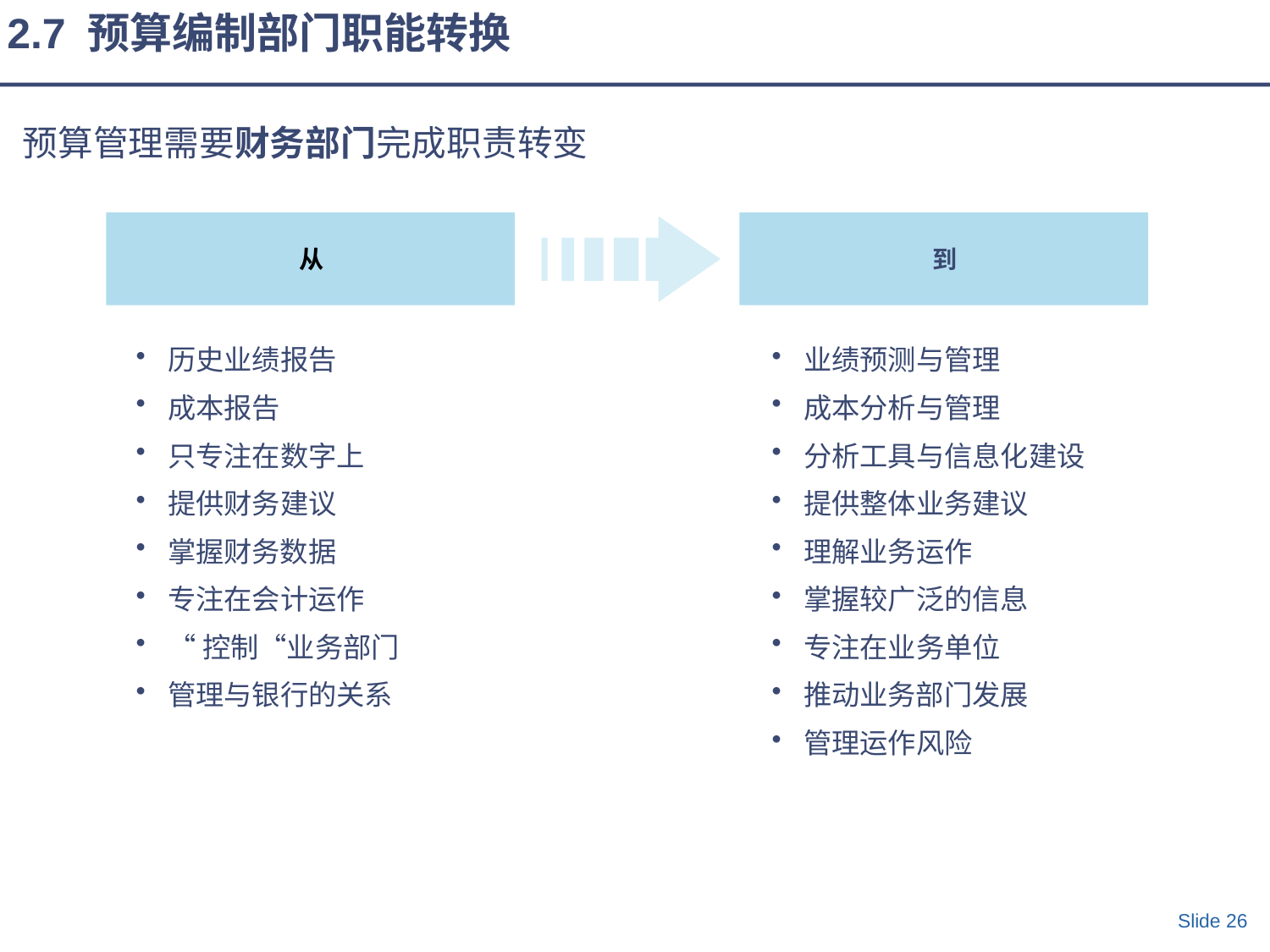

2.7 预算编制部门职能转换

预算管理需要财务部门完成职责转变

从
到
历史业绩报告
成本报告
只专注在数字上
提供财务建议
掌握财务数据
专注在会计运作
“控制“业务部门
管理与银行的关系
业绩预测与管理
成本分析与管理
分析工具与信息化建设
提供整体业务建议
理解业务运作
掌握较广泛的信息
专注在业务单位
推动业务部门发展
管理运作风险
Slide 26